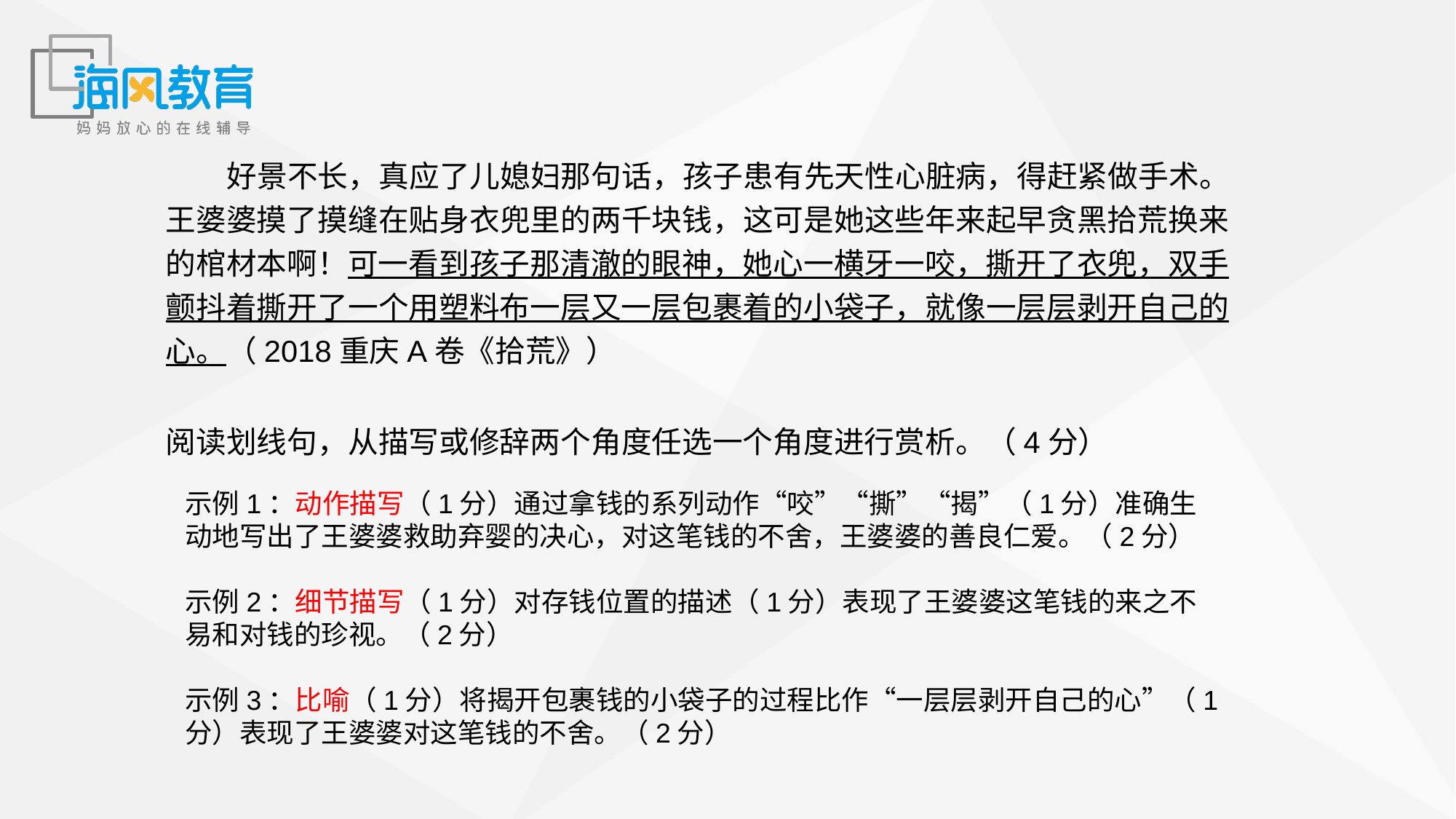

好景不长，真应了儿媳妇那句话，孩子患有先天性心脏病，得赶紧做手术。王婆婆摸了摸缝在贴身衣兜里的两千块钱，这可是她这些年来起早贪黑拾荒换来的棺材本啊！可一看到孩子那清澈的眼神，她心一横牙一咬，撕开了衣兜，双手颤抖着撕开了一个用塑料布一层又一层包裹着的小袋子，就像一层层剥开自己的心。（2018重庆A卷《拾荒》）
阅读划线句，从描写或修辞两个角度任选一个角度进行赏析。（4分）
示例1：动作描写（1分）通过拿钱的系列动作“咬”“撕”“揭”（1分）准确生动地写出了王婆婆救助弃婴的决心，对这笔钱的不舍，王婆婆的善良仁爱。（2分）

示例2：细节描写（1分）对存钱位置的描述（1分）表现了王婆婆这笔钱的来之不易和对钱的珍视。（2分）

示例3：比喻（1分）将揭开包裹钱的小袋子的过程比作“一层层剥开自己的心”（1分）表现了王婆婆对这笔钱的不舍。（2分）